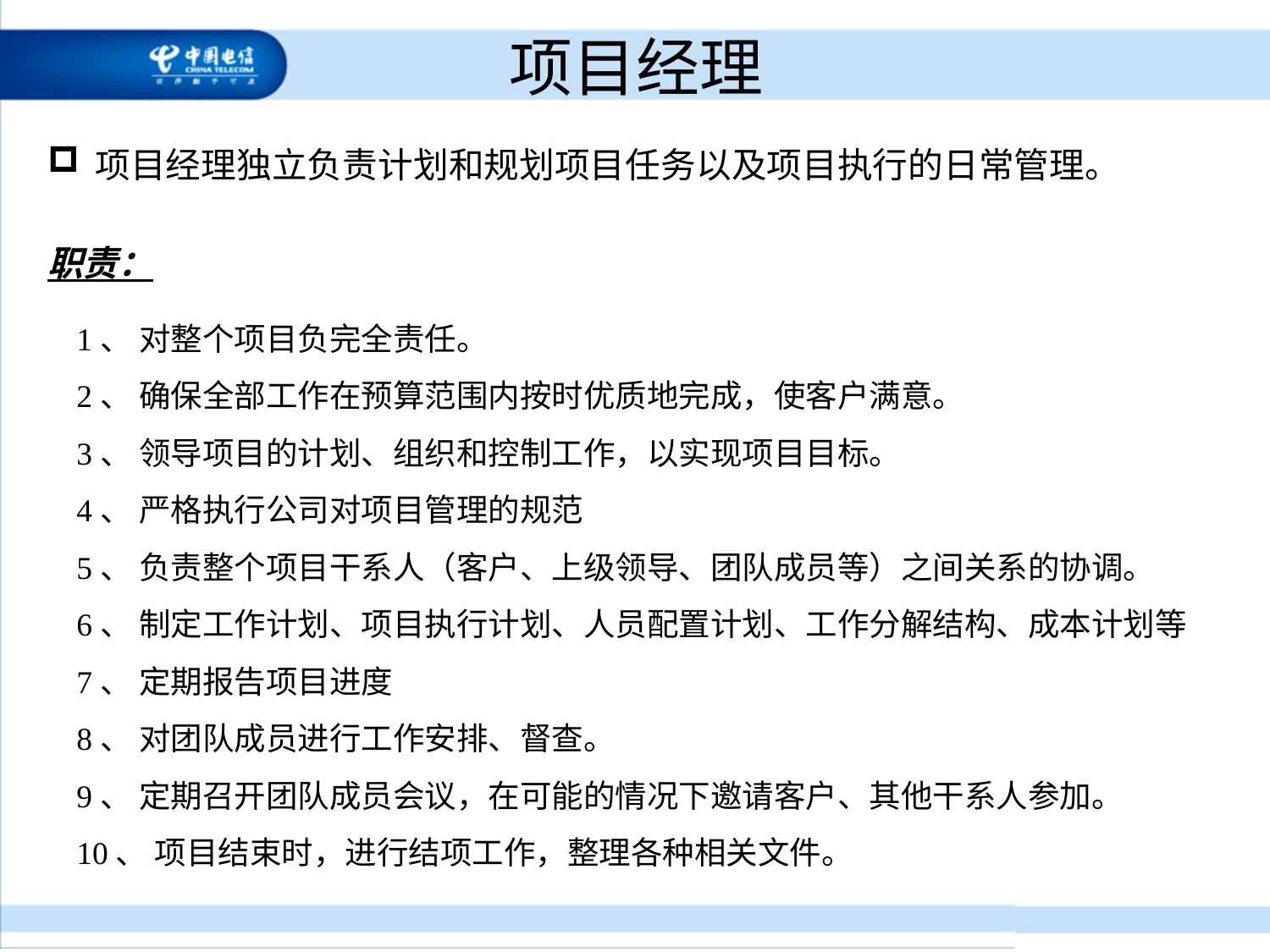

# 项目经理
项目经理独立负责计划和规划项目任务以及项目执行的日常管理。

职责：
1、 对整个项目负完全责任。
2、 确保全部工作在预算范围内按时优质地完成，使客户满意。
3、 领导项目的计划、组织和控制工作，以实现项目目标。
4、 严格执行公司对项目管理的规范
5、 负责整个项目干系人（客户、上级领导、团队成员等）之间关系的协调。
6、 制定工作计划、项目执行计划、人员配置计划、工作分解结构、成本计划等
7、 定期报告项目进度
8、 对团队成员进行工作安排、督查。
9、 定期召开团队成员会议，在可能的情况下邀请客户、其他干系人参加。
10、 项目结束时，进行结项工作，整理各种相关文件。